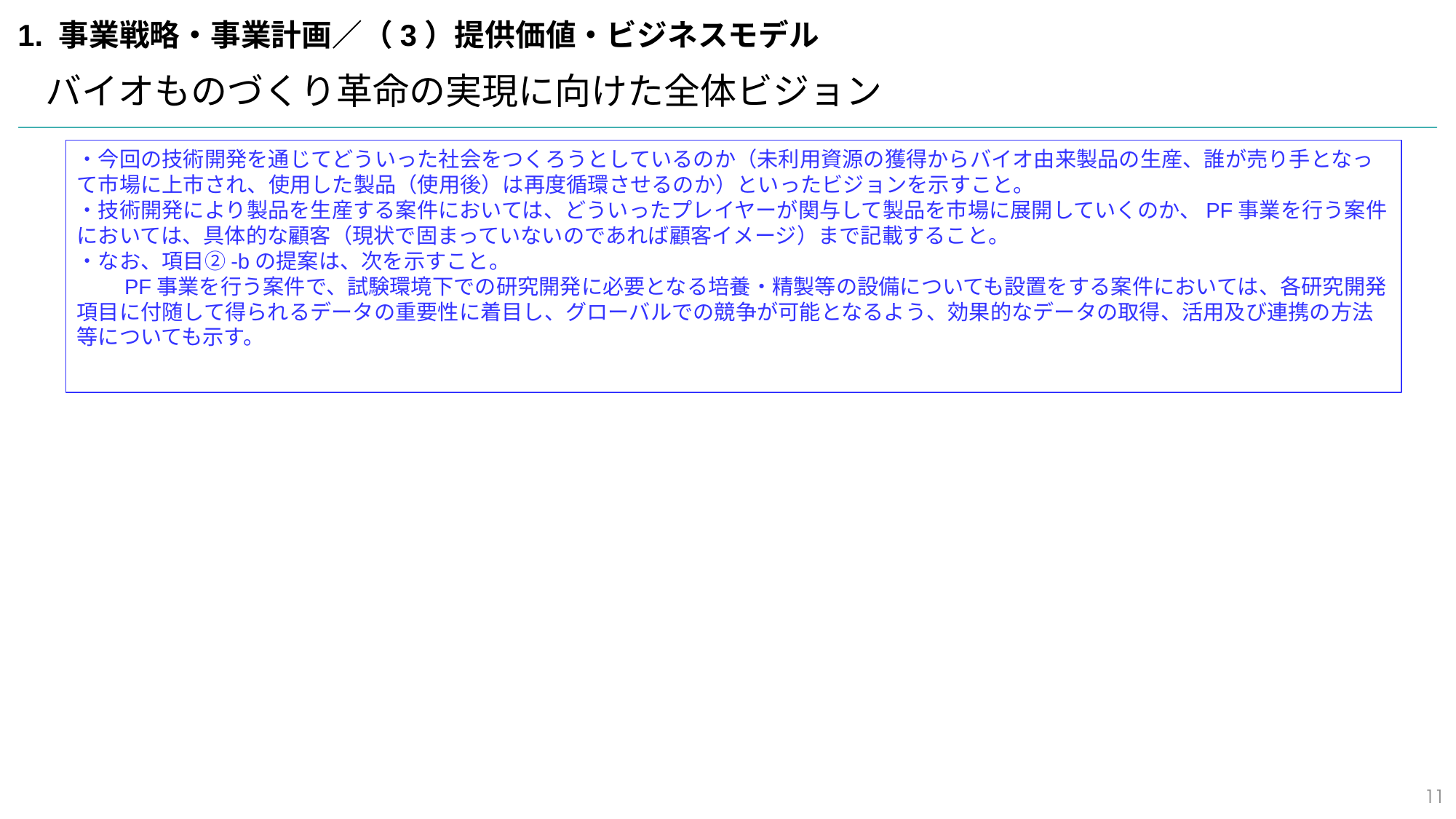

1. 事業戦略・事業計画／（3）提供価値・ビジネスモデル
バイオものづくり革命の実現に向けた全体ビジョン
・今回の技術開発を通じてどういった社会をつくろうとしているのか（未利用資源の獲得からバイオ由来製品の生産、誰が売り手となって市場に上市され、使用した製品（使用後）は再度循環させるのか）といったビジョンを示すこと。
・技術開発により製品を生産する案件においては、どういったプレイヤーが関与して製品を市場に展開していくのか、PF事業を行う案件においては、具体的な顧客（現状で固まっていないのであれば顧客イメージ）まで記載すること。
・なお、項目②-bの提案は、次を示すこと。
　　PF事業を行う案件で、試験環境下での研究開発に必要となる培養・精製等の設備についても設置をする案件においては、各研究開発項目に付随して得られるデータの重要性に着目し、グローバルでの競争が可能となるよう、効果的なデータの取得、活用及び連携の方法等についても示す。

11